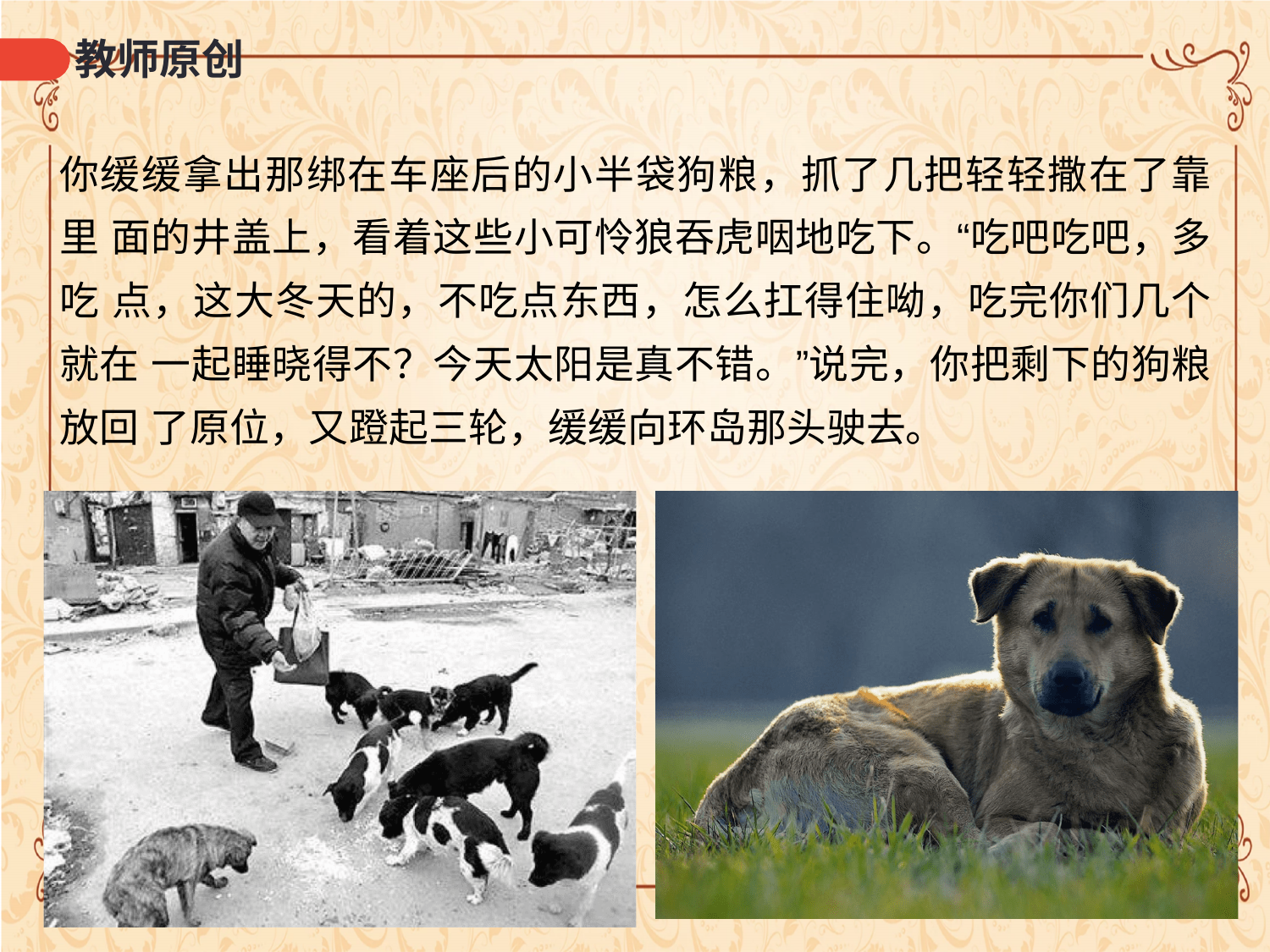

# 教师原创

你缓缓拿出那绑在车座后的小半袋狗粮，抓了几把轻轻撒在了靠里 面的井盖上，看着这些小可怜狼吞虎咽地吃下。“吃吧吃吧，多吃 点，这大冬天的，不吃点东西，怎么扛得住呦，吃完你们几个就在 一起睡晓得不？今天太阳是真不错。”说完，你把剩下的狗粮放回 了原位，又蹬起三轮，缓缓向环岛那头驶去。